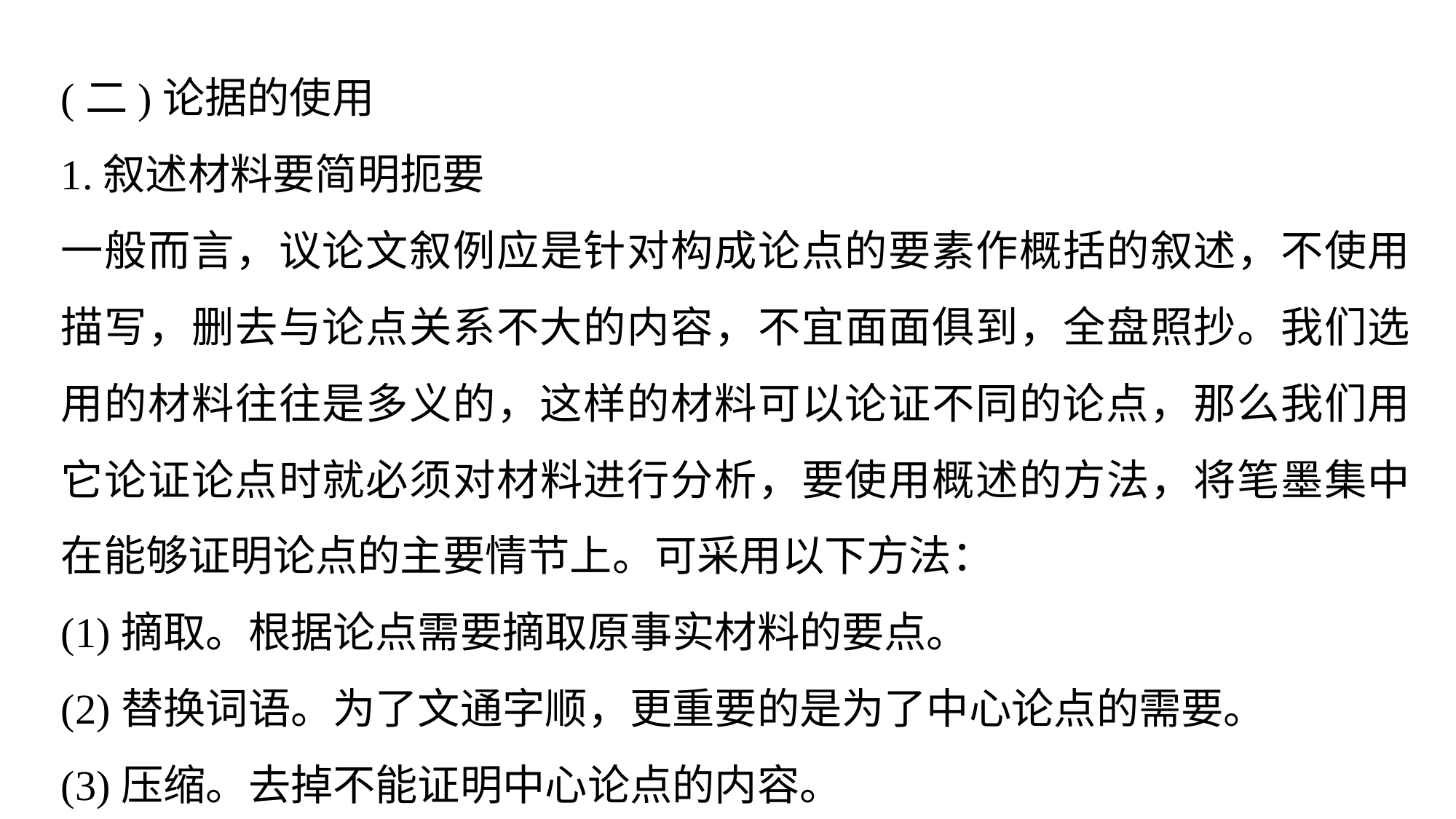

(二)论据的使用
1.叙述材料要简明扼要
一般而言，议论文叙例应是针对构成论点的要素作概括的叙述，不使用描写，删去与论点关系不大的内容，不宜面面俱到，全盘照抄。我们选用的材料往往是多义的，这样的材料可以论证不同的论点，那么我们用它论证论点时就必须对材料进行分析，要使用概述的方法，将笔墨集中在能够证明论点的主要情节上。可采用以下方法：
(1)摘取。根据论点需要摘取原事实材料的要点。
(2)替换词语。为了文通字顺，更重要的是为了中心论点的需要。
(3)压缩。去掉不能证明中心论点的内容。